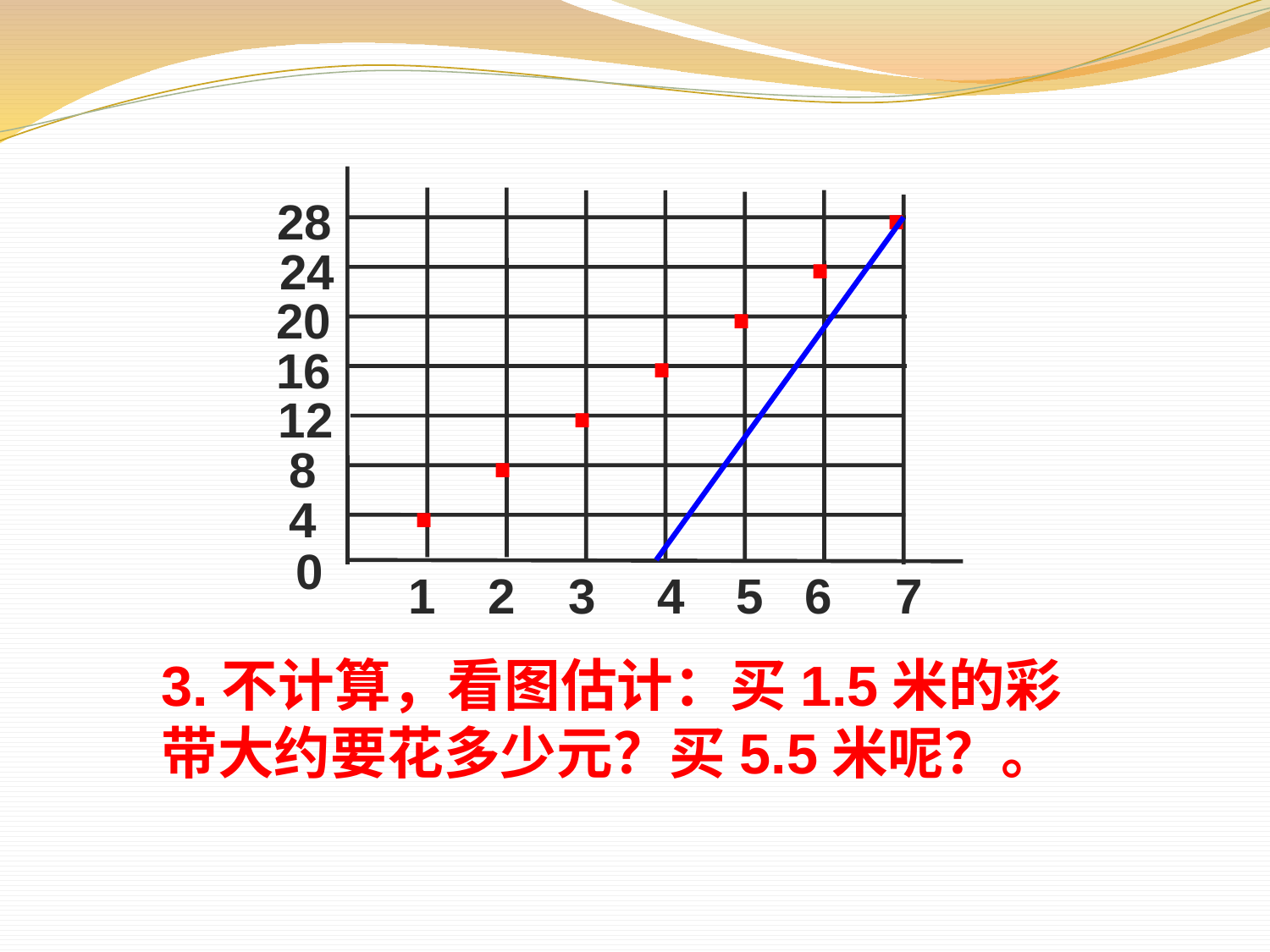

.

.
28

.
24

.
20

.
16

.
12

.
8

4

0
1
2
3
4
5
6
7

3.不计算，看图估计：买1.5米的彩带大约要花多少元？买5.5米呢？。